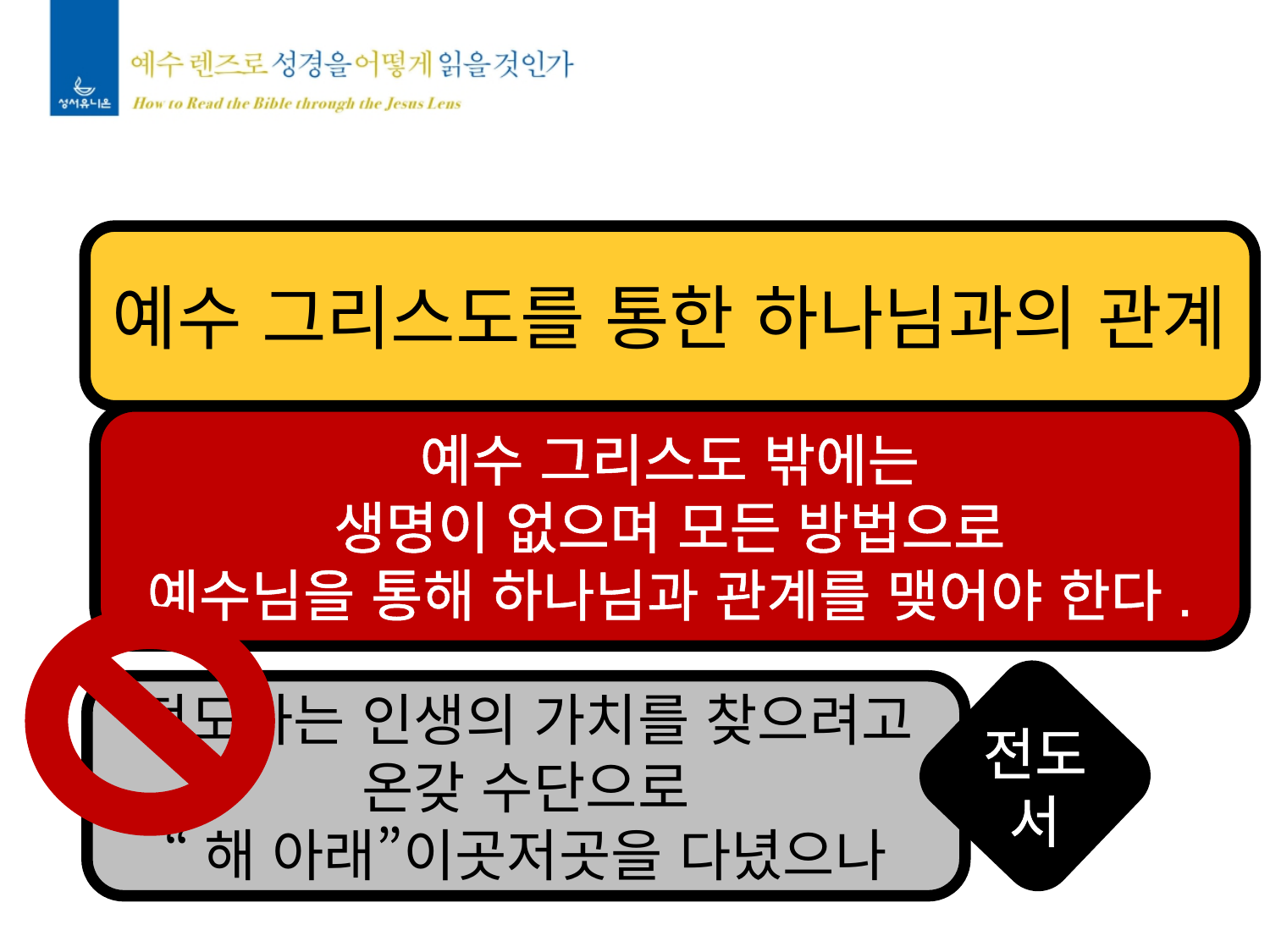

예수 그리스도를 통한 하나님과의 관계
예수 그리스도 밖에는
생명이 없으며 모든 방법으로
예수님을 통해 하나님과 관계를 맺어야 한다.

전도자는 인생의 가치를 찾으려고
온갖 수단으로
“해 아래”이곳저곳을 다녔으나

전도서